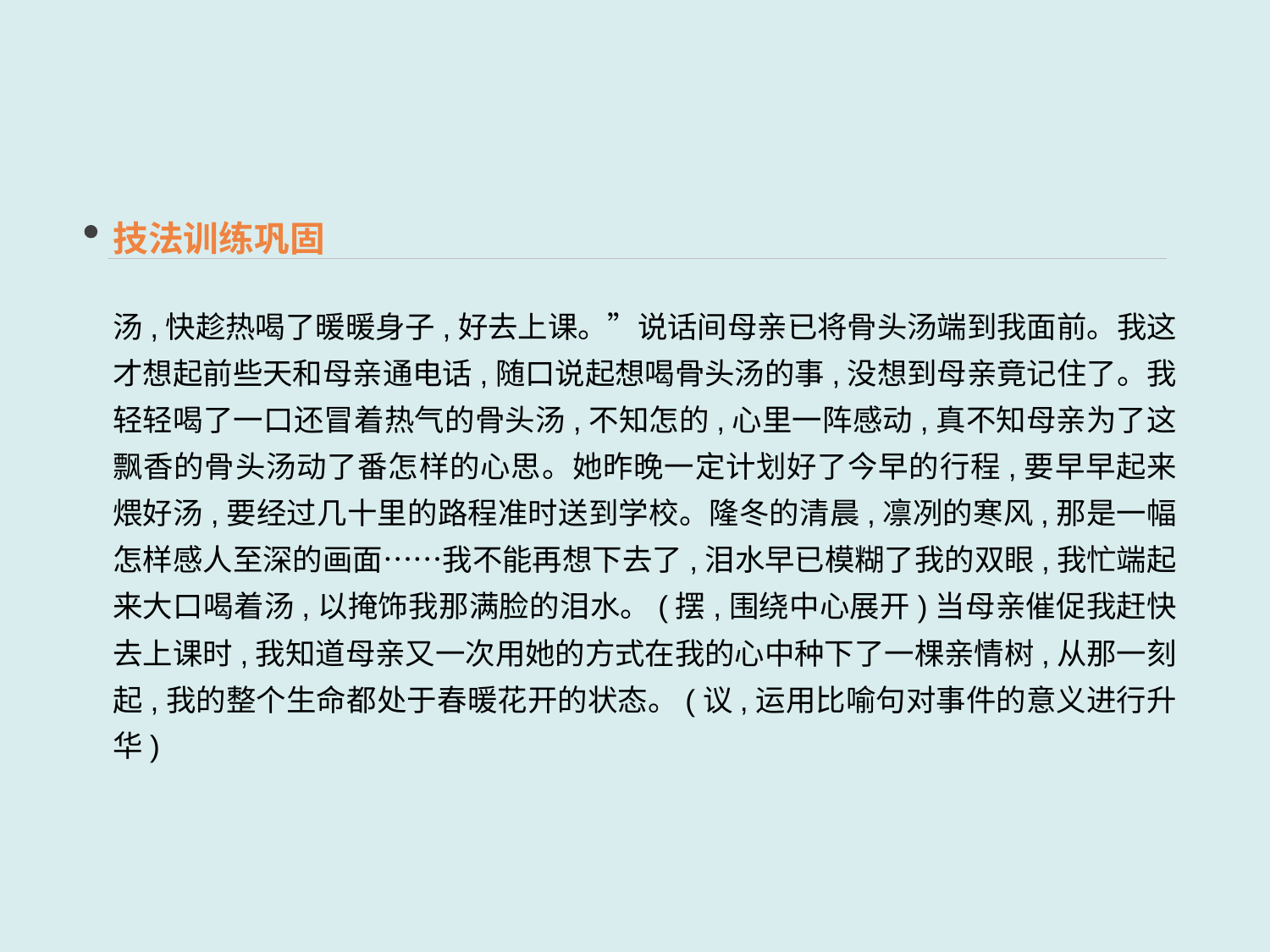

技法训练巩固

汤,快趁热喝了暖暖身子,好去上课。”说话间母亲已将骨头汤端到我面前。我这才想起前些天和母亲通电话,随口说起想喝骨头汤的事,没想到母亲竟记住了。我轻轻喝了一口还冒着热气的骨头汤,不知怎的,心里一阵感动,真不知母亲为了这飘香的骨头汤动了番怎样的心思。她昨晚一定计划好了今早的行程,要早早起来煨好汤,要经过几十里的路程准时送到学校。隆冬的清晨,凛冽的寒风,那是一幅怎样感人至深的画面……我不能再想下去了,泪水早已模糊了我的双眼,我忙端起来大口喝着汤,以掩饰我那满脸的泪水。(摆,围绕中心展开)当母亲催促我赶快去上课时,我知道母亲又一次用她的方式在我的心中种下了一棵亲情树,从那一刻起,我的整个生命都处于春暖花开的状态。(议,运用比喻句对事件的意义进行升华)